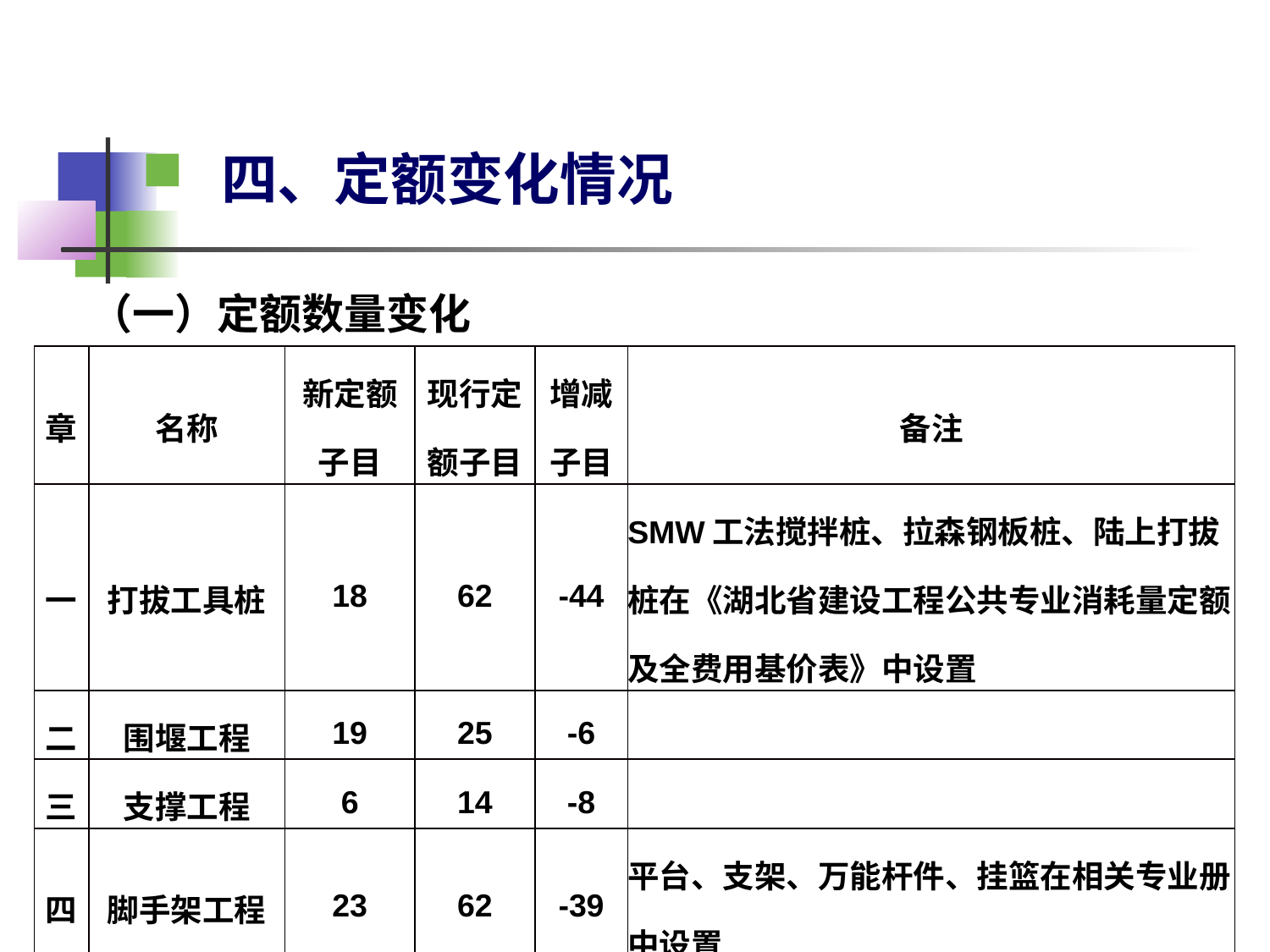

# 四、定额变化情况
（一）定额数量变化
| 章 | 名称 | 新定额 子目 | 现行定额子目 | 增减子目 | 备注 |
| --- | --- | --- | --- | --- | --- |
| 一 | 打拔工具桩 | 18 | 62 | -44 | SMW工法搅拌桩、拉森钢板桩、陆上打拔桩在《湖北省建设工程公共专业消耗量定额及全费用基价表》中设置 |
| 二 | 围堰工程 | 19 | 25 | -6 |  |
| 三 | 支撑工程 | 6 | 14 | -8 |  |
| 四 | 脚手架工程 | 23 | 62 | -39 | 平台、支架、万能杆件、挂篮在相关专业册中设置 |
| 五 | 施工便道 | 3 | 0 | +3 | 新增章 |